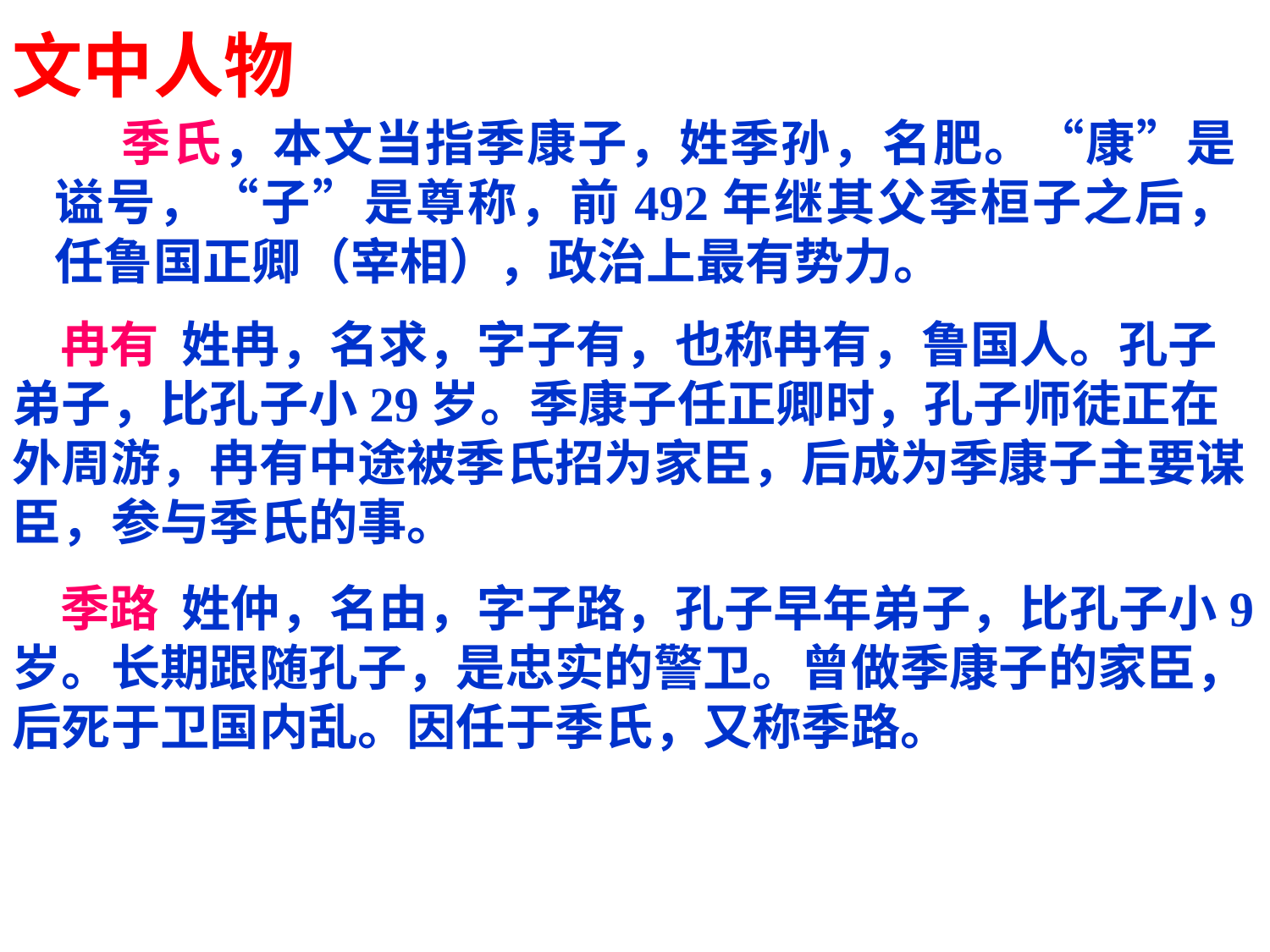

# 文中人物
     季氏，本文当指季康子，姓季孙，名肥。“康”是谥号，“子”是尊称，前492年继其父季桓子之后，任鲁国正卿（宰相），政治上最有势力。
    冉有  姓冉，名求，字子有，也称冉有，鲁国人。孔子弟子，比孔子小29岁。季康子任正卿时，孔子师徒正在外周游，冉有中途被季氏招为家臣，后成为季康子主要谋臣，参与季氏的事。
    季路  姓仲，名由，字子路，孔子早年弟子，比孔子小9岁。长期跟随孔子，是忠实的警卫。曾做季康子的家臣，后死于卫国内乱。因任于季氏，又称季路。